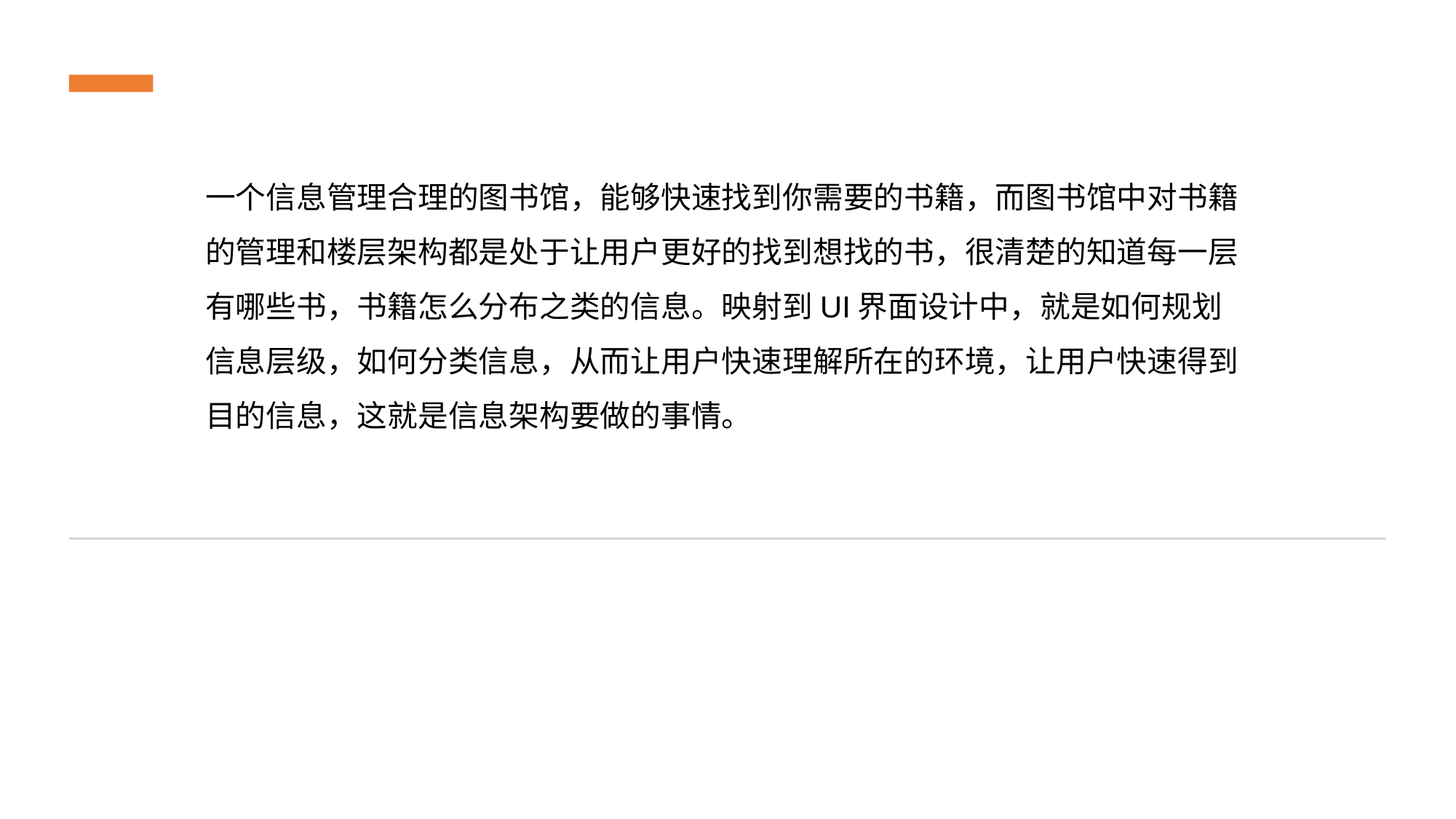

一个信息管理合理的图书馆，能够快速找到你需要的书籍，而图书馆中对书籍的管理和楼层架构都是处于让用户更好的找到想找的书，很清楚的知道每一层有哪些书，书籍怎么分布之类的信息。映射到UI界面设计中，就是如何规划信息层级，如何分类信息，从而让用户快速理解所在的环境，让用户快速得到目的信息，这就是信息架构要做的事情。